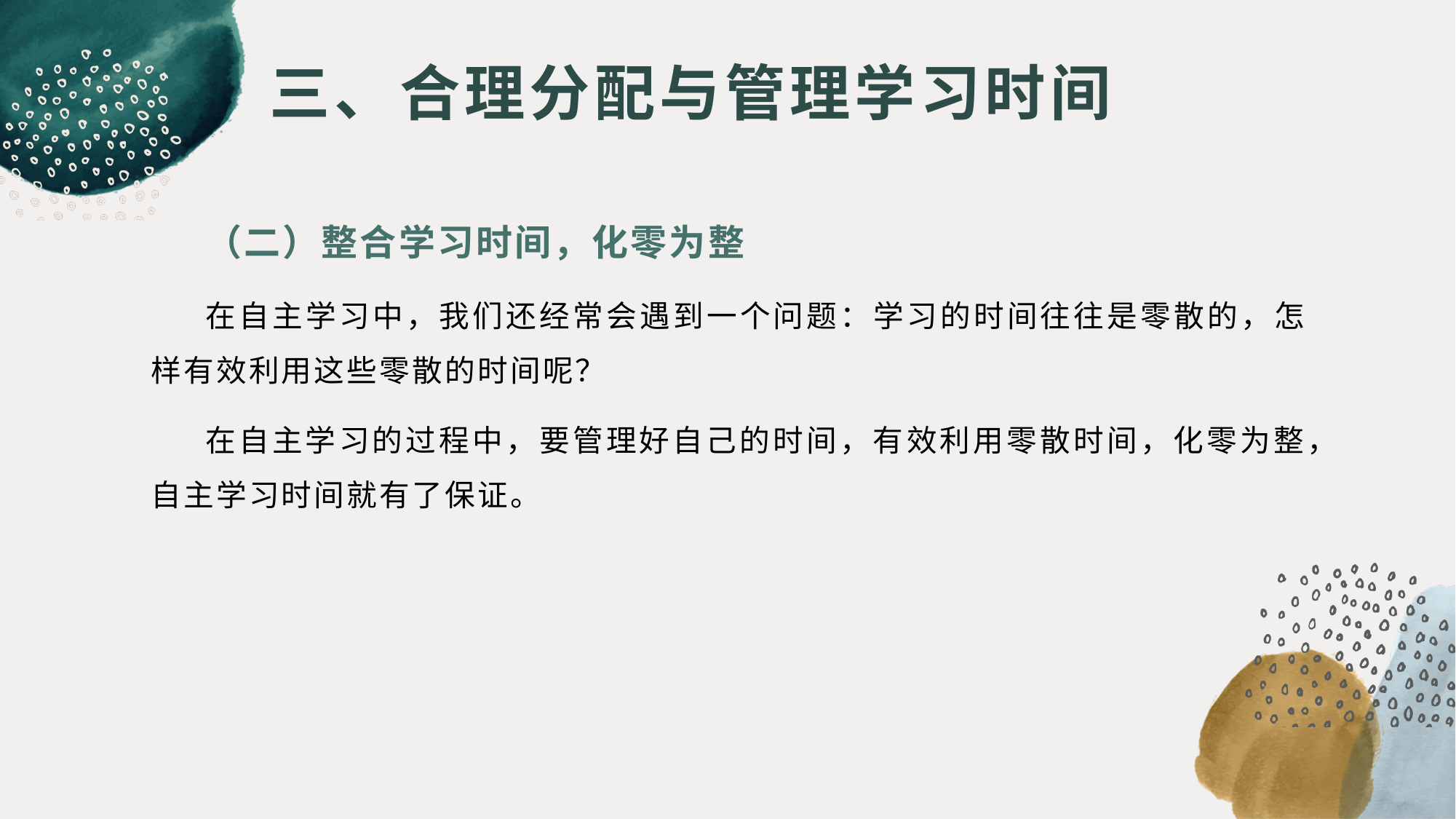

# 三、合理分配与管理学习时间
（二）整合学习时间，化零为整
在自主学习中，我们还经常会遇到一个问题：学习的时间往往是零散的，怎样有效利用这些零散的时间呢？
在自主学习的过程中，要管理好自己的时间，有效利用零散时间，化零为整，自主学习时间就有了保证。